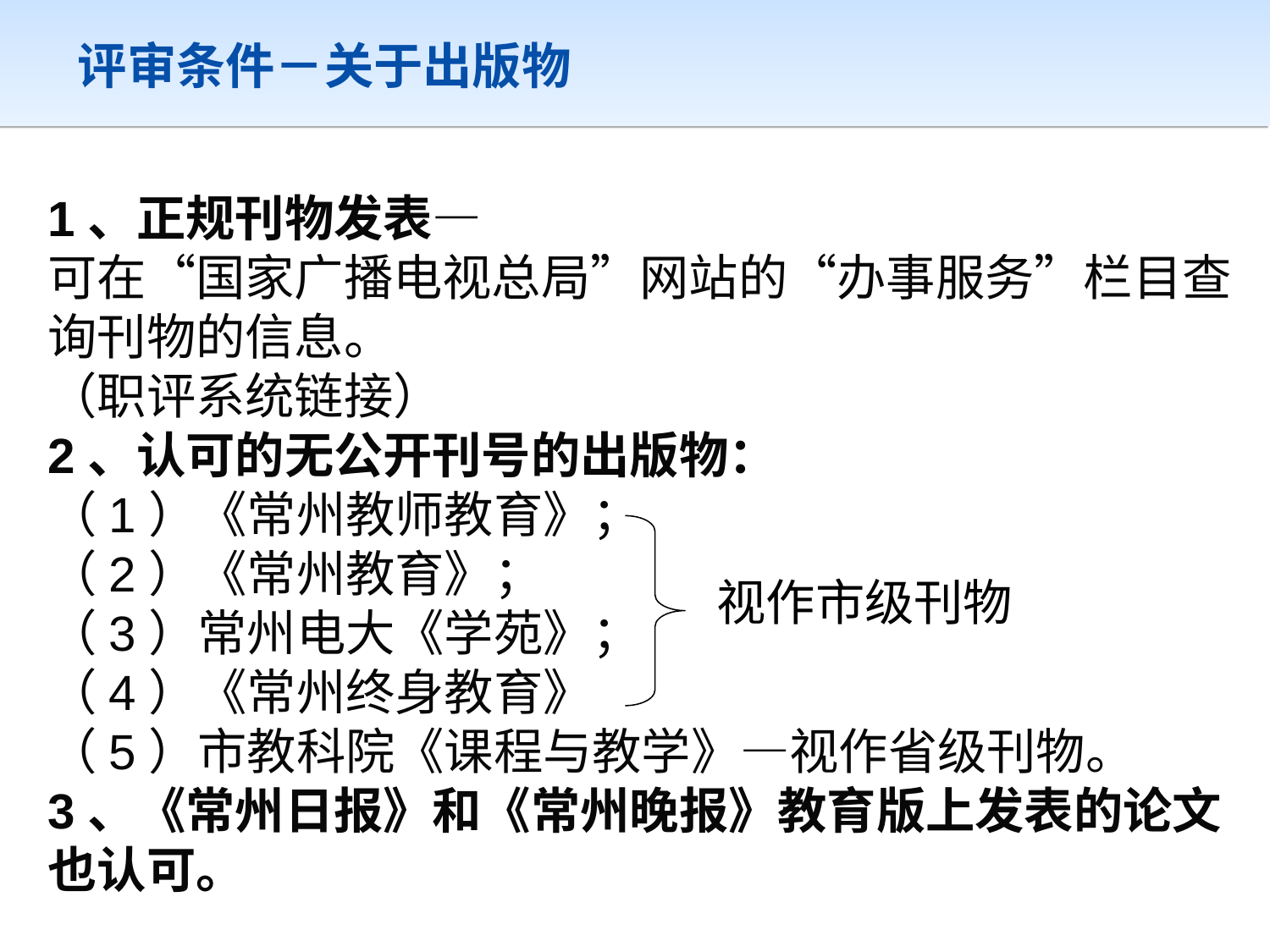

# 评审条件－关于出版物
1、正规刊物发表—
可在“国家广播电视总局”网站的“办事服务”栏目查询刊物的信息。
（职评系统链接）
2、认可的无公开刊号的出版物：
（1）《常州教师教育》；
（2）《常州教育》；
（3）常州电大《学苑》；
（4）《常州终身教育》
（5）市教科院《课程与教学》—视作省级刊物。
3、《常州日报》和《常州晚报》教育版上发表的论文也认可。

视作市级刊物